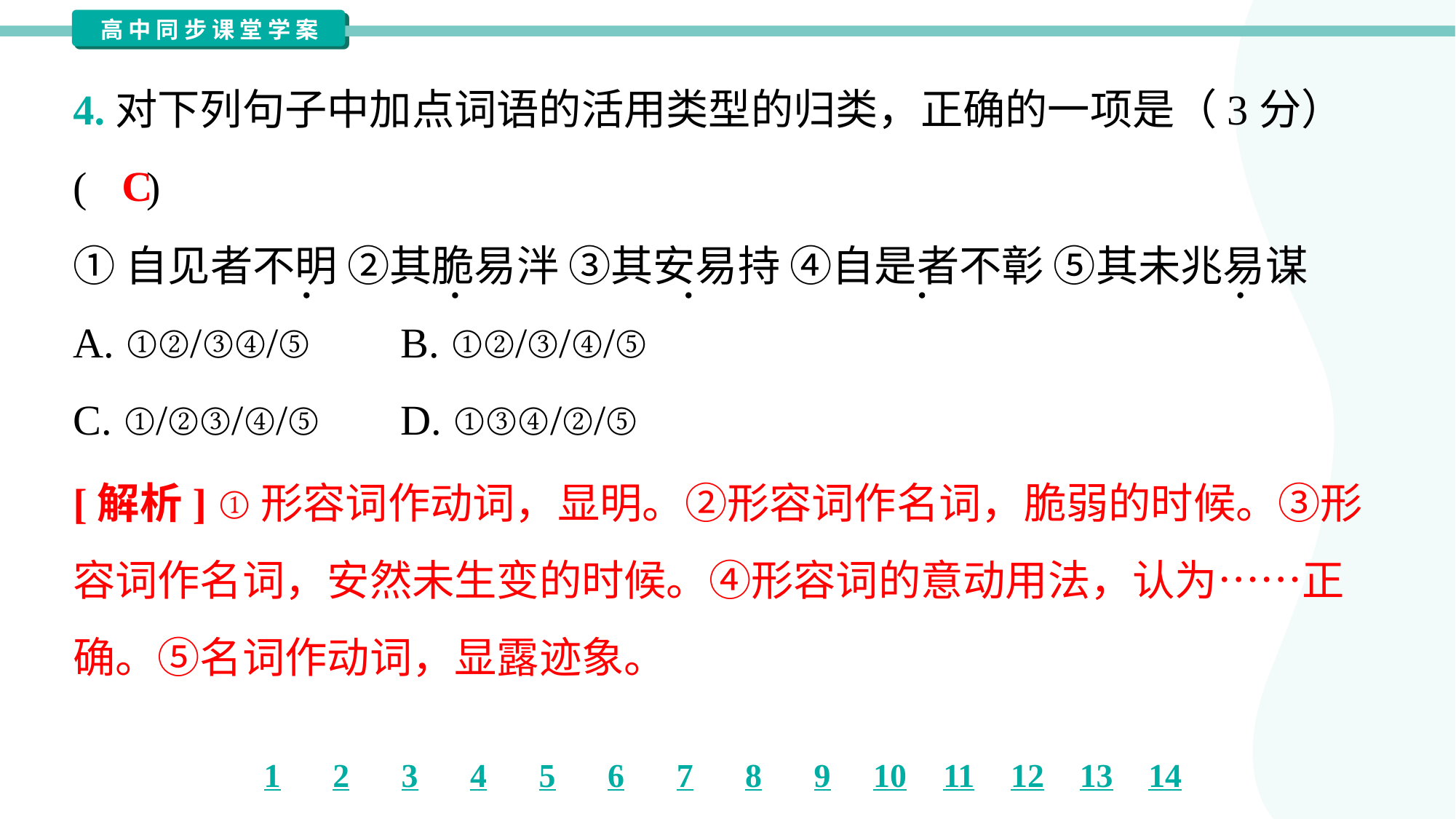

4.对下列句子中加点词语的活用类型的归类，正确的一项是（3分）
(     )
C
①自见者不明 ②其脆易泮 ③其安易持 ④自是者不彰 ⑤其未兆易谋
A. ①②/③④/⑤	B. ①②/③/④/⑤
C. ①/②③/④/⑤	D. ①③④/②/⑤

[解析] ①形容词作动词，显明。②形容词作名词，脆弱的时候。③形
容词作名词，安然未生变的时候。④形容词的意动用法，认为……正
确。⑤名词作动词，显露迹象。